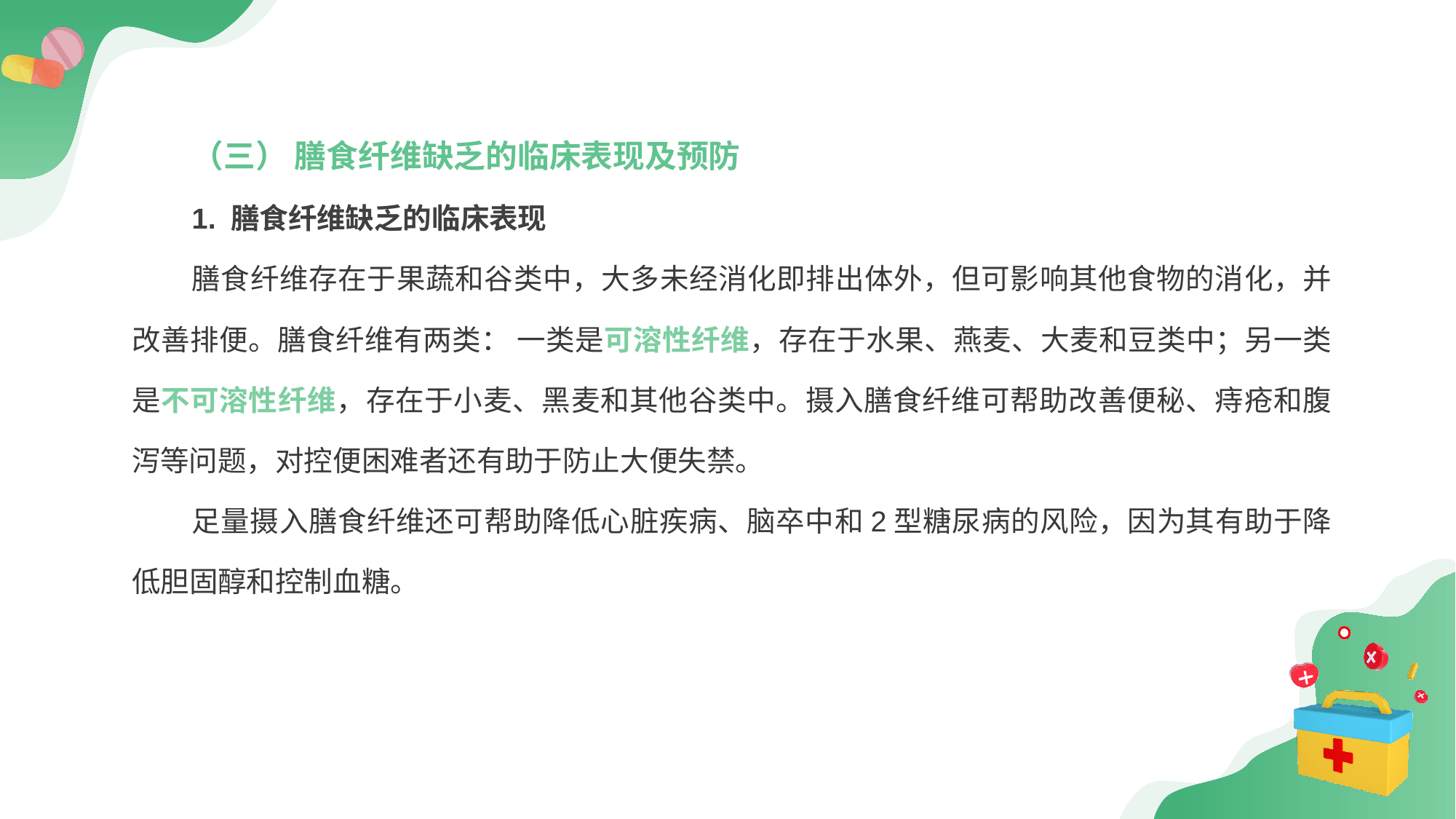

（三） 膳食纤维缺乏的临床表现及预防
1. 膳食纤维缺乏的临床表现
膳食纤维存在于果蔬和谷类中，大多未经消化即排出体外，但可影响其他食物的消化，并改善排便。膳食纤维有两类： 一类是可溶性纤维，存在于水果、燕麦、大麦和豆类中；另一类是不可溶性纤维，存在于小麦、黑麦和其他谷类中。摄入膳食纤维可帮助改善便秘、痔疮和腹泻等问题，对控便困难者还有助于防止大便失禁。
足量摄入膳食纤维还可帮助降低心脏疾病、脑卒中和2型糖尿病的风险，因为其有助于降低胆固醇和控制血糖。